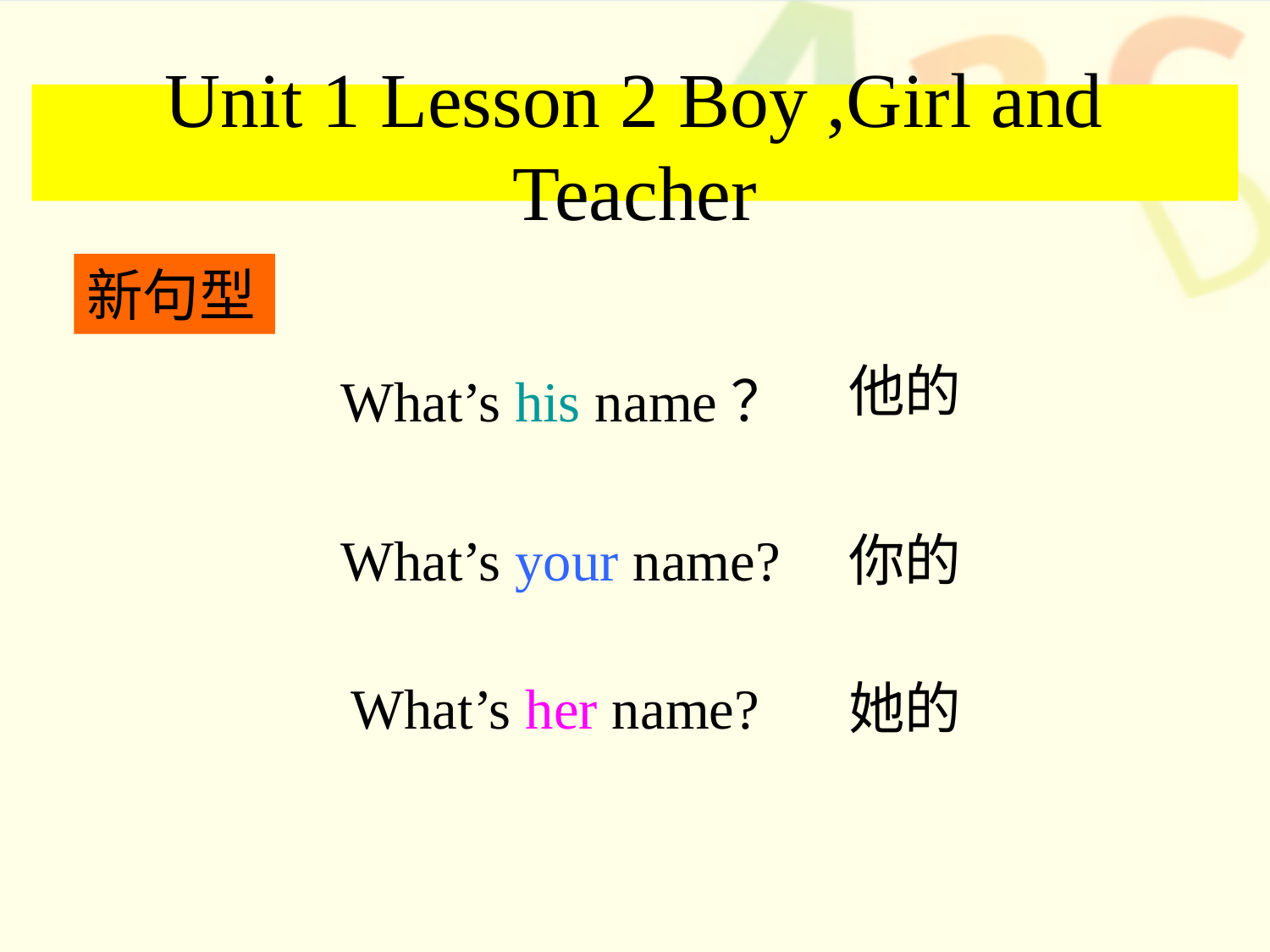

# Unit 1 Lesson 2 Boy ,Girl and Teacher
新句型
他的
What’s his name？
What’s your name?
你的
What’s her name?
她的